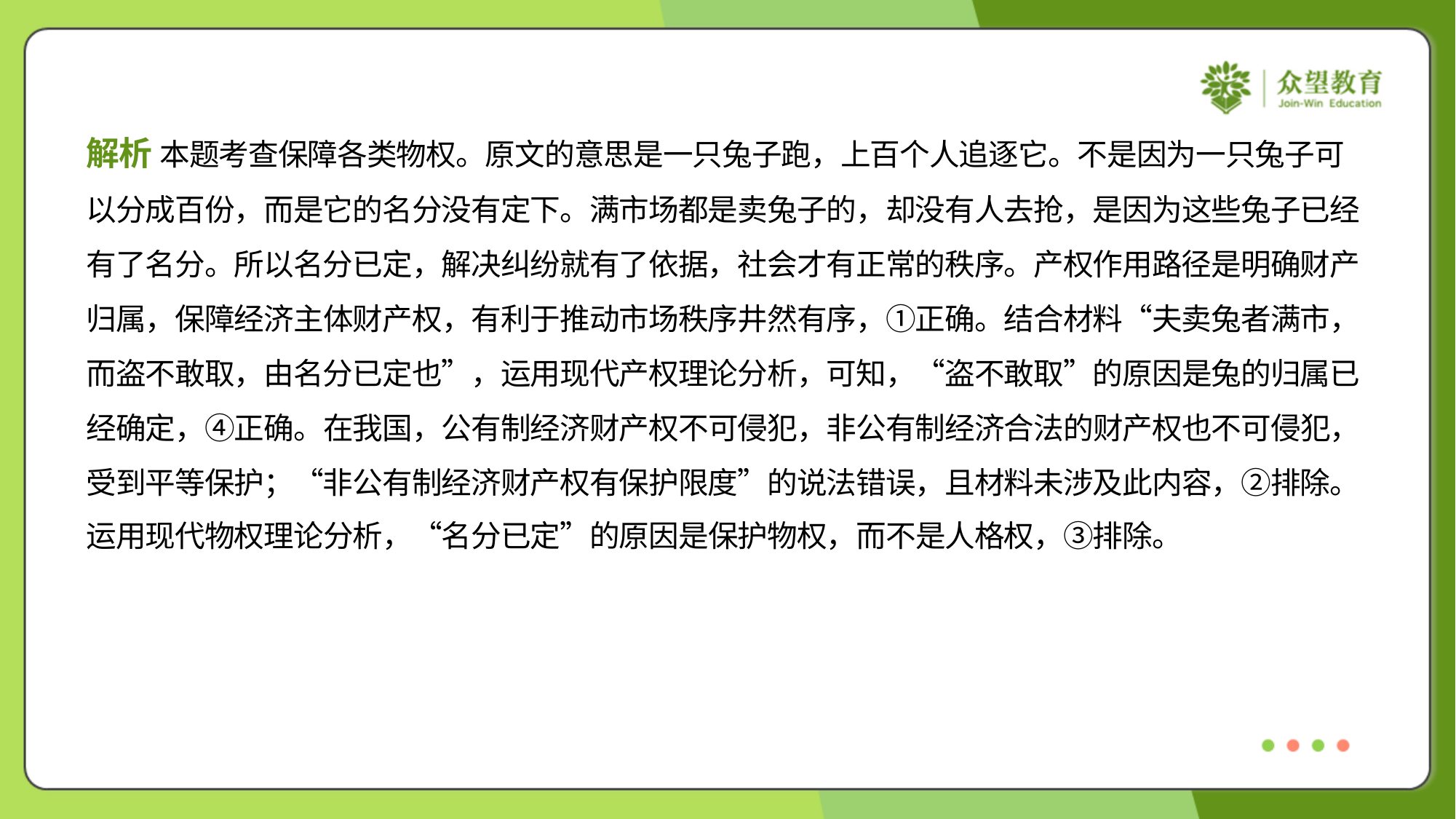

解析 本题考查保障各类物权。原文的意思是一只兔子跑，上百个人追逐它。不是因为一只兔子可
以分成百份，而是它的名分没有定下。满市场都是卖兔子的，却没有人去抢，是因为这些兔子已经
有了名分。所以名分已定，解决纠纷就有了依据，社会才有正常的秩序。产权作用路径是明确财产
归属，保障经济主体财产权，有利于推动市场秩序井然有序，①正确。结合材料“夫卖兔者满市，
而盗不敢取，由名分已定也”，运用现代产权理论分析，可知，“盗不敢取”的原因是兔的归属已
经确定，④正确。在我国，公有制经济财产权不可侵犯，非公有制经济合法的财产权也不可侵犯，
受到平等保护；“非公有制经济财产权有保护限度”的说法错误，且材料未涉及此内容，②排除。
运用现代物权理论分析，“名分已定”的原因是保护物权，而不是人格权，③排除。